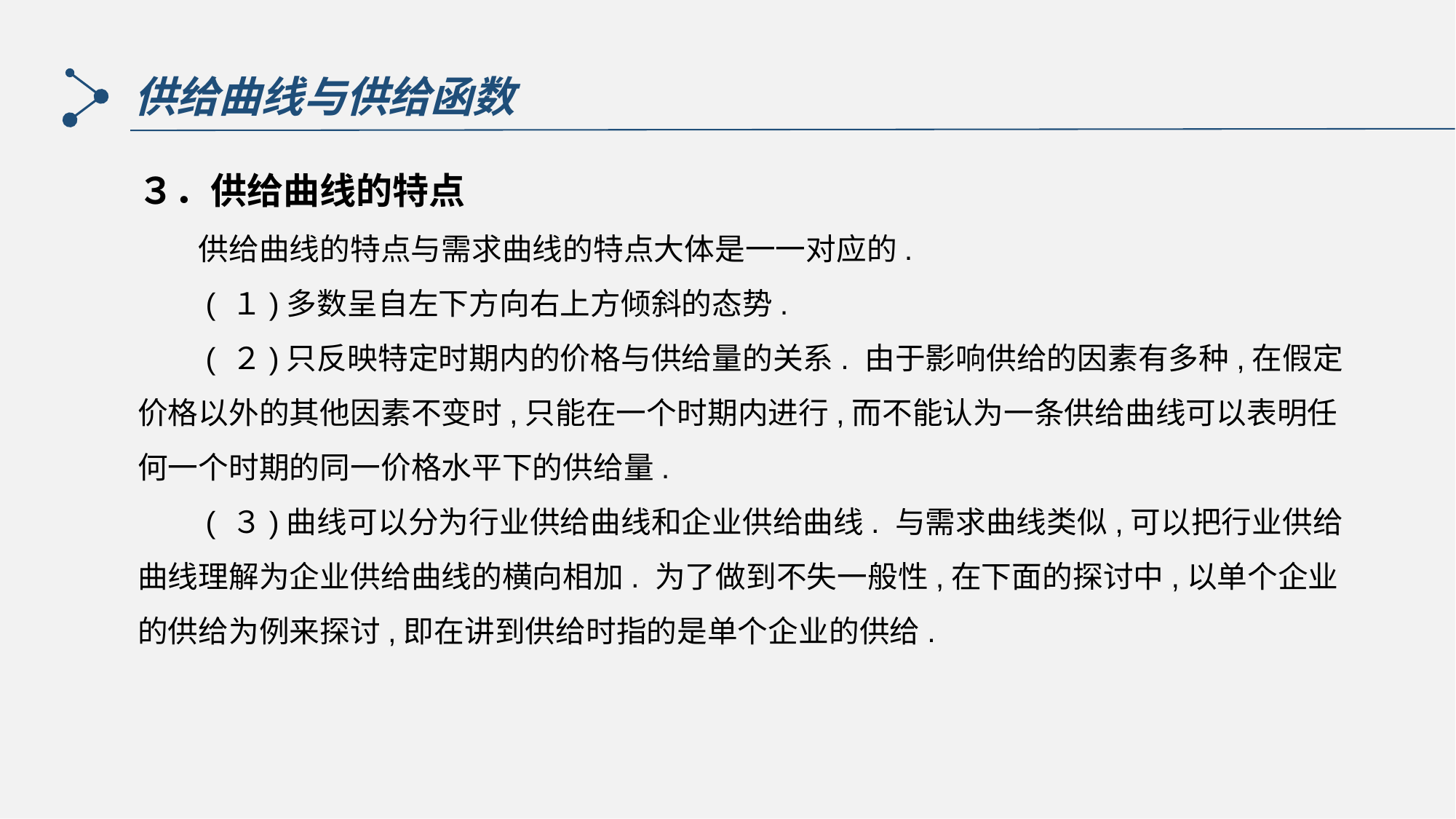

供给曲线与供给函数
３．供给曲线的特点
　　供给曲线的特点与需求曲线的特点大体是一一对应的.
　　( １)多数呈自左下方向右上方倾斜的态势.
　　( ２)只反映特定时期内的价格与供给量的关系. 由于影响供给的因素有多种,在假定价格以外的其他因素不变时,只能在一个时期内进行,而不能认为一条供给曲线可以表明任何一个时期的同一价格水平下的供给量.
　　( ３)曲线可以分为行业供给曲线和企业供给曲线. 与需求曲线类似,可以把行业供给曲线理解为企业供给曲线的横向相加. 为了做到不失一般性,在下面的探讨中,以单个企业的供给为例来探讨,即在讲到供给时指的是单个企业的供给.